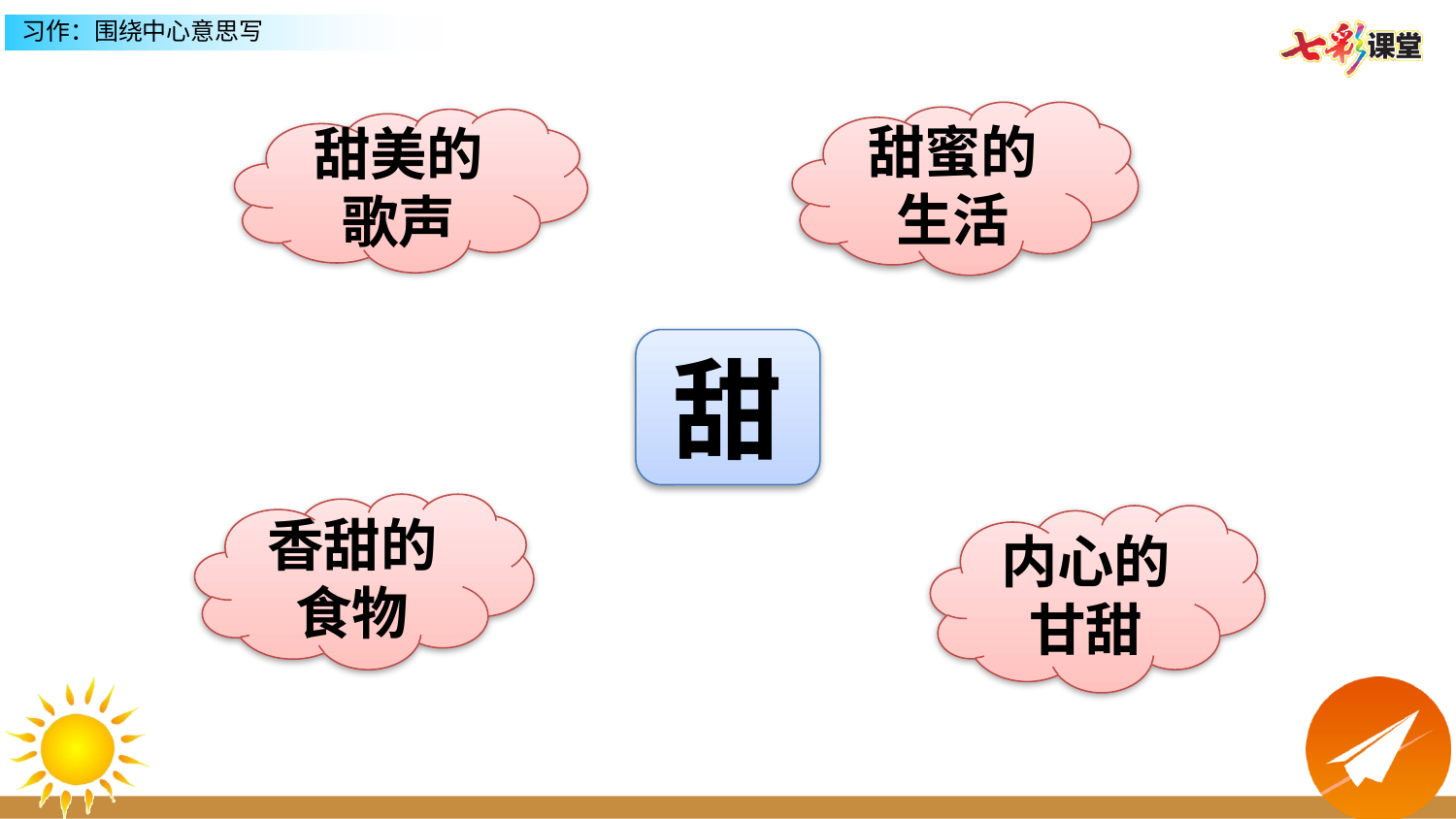

甜蜜的
生活
甜美的
歌声
甜
香甜的
食物
内心的
甘甜